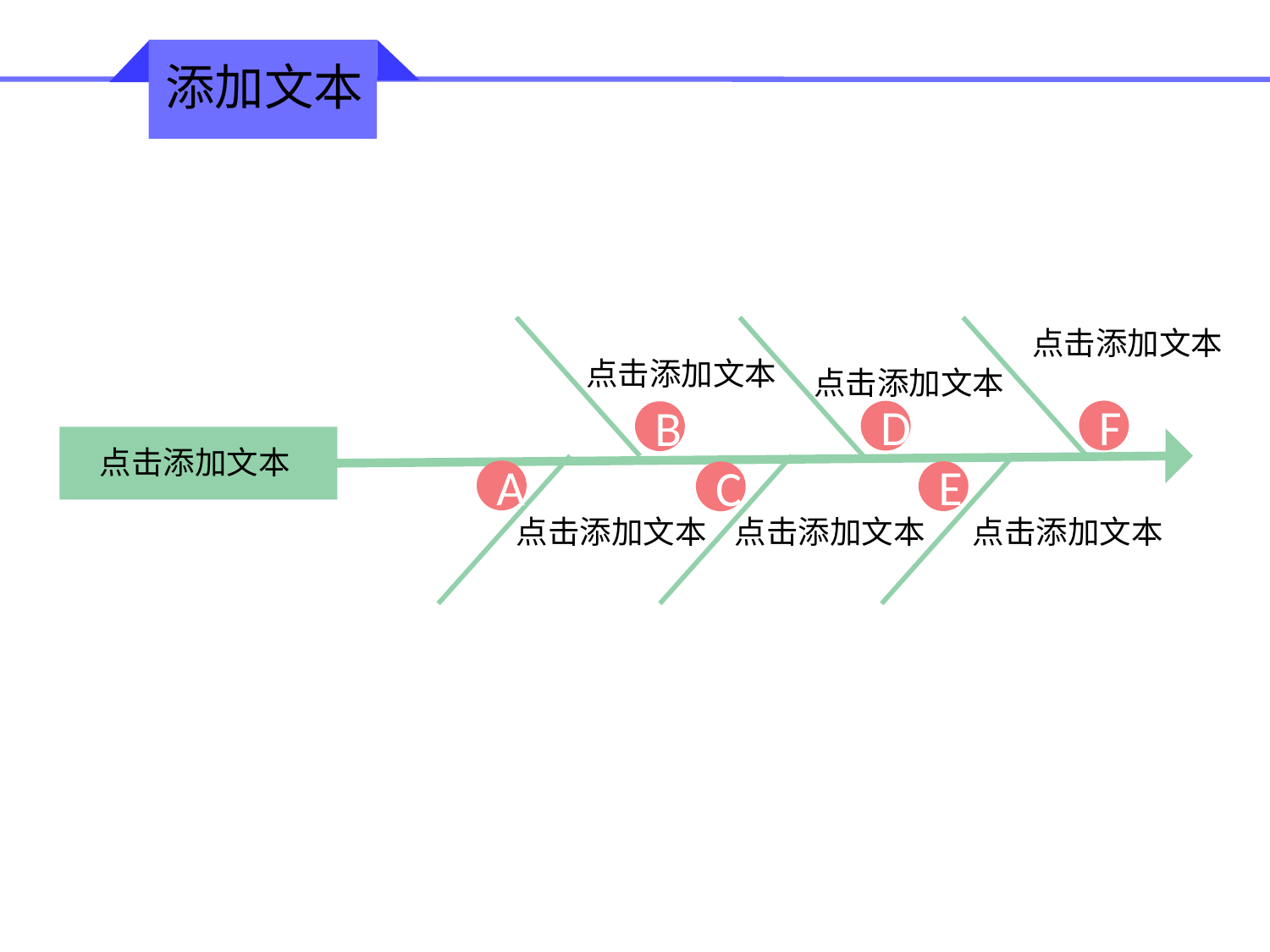

添加文本
点击添加文本
点击添加文本
点击添加文本
点击添加文本
F
D
B
点击添加文本

点击添加文本

A
E
C
点击添加文本
点击添加文本
点击添加文本
点击添加文本
点击添加文本